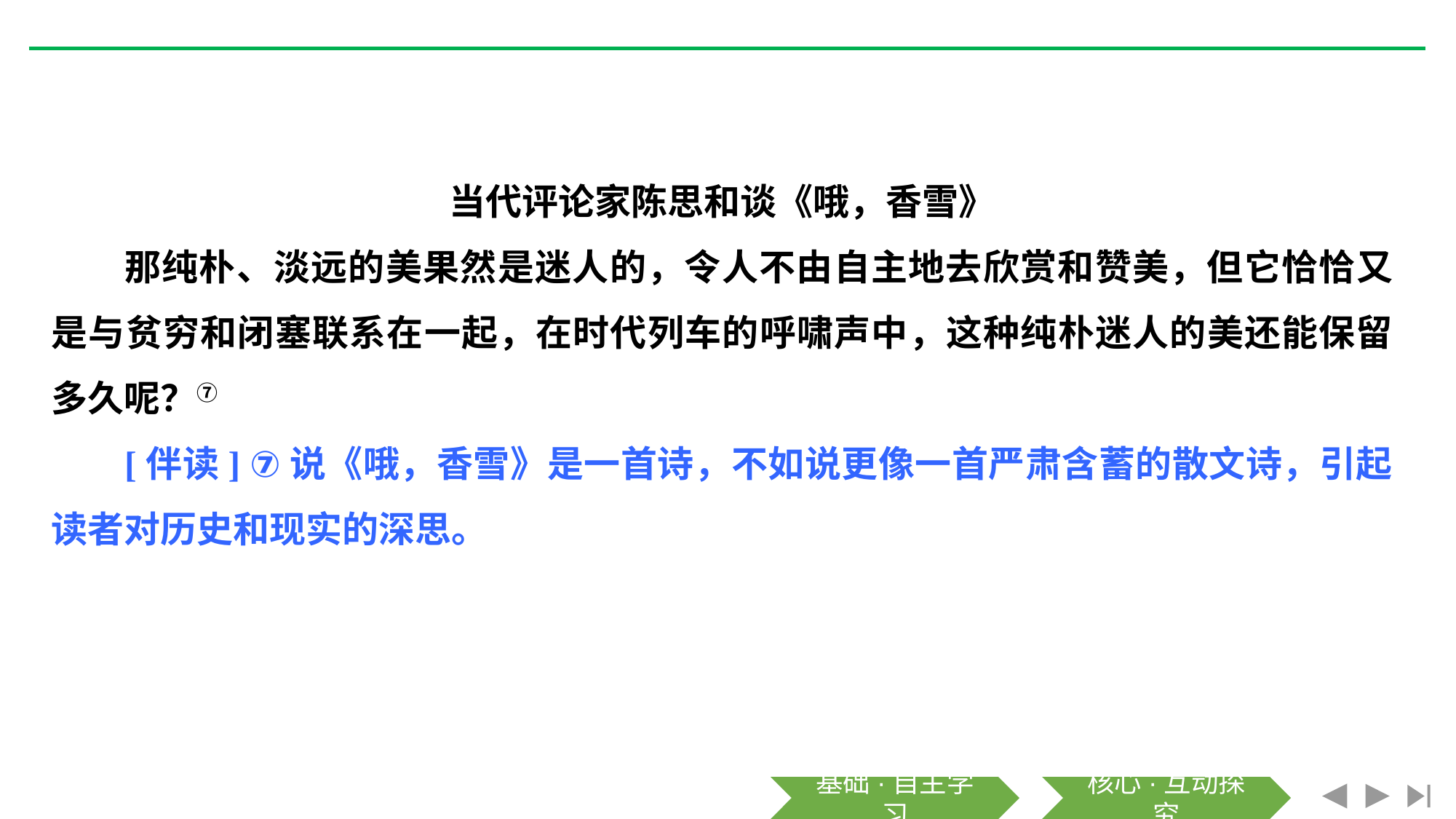

当代评论家陈思和谈《哦，香雪》
那纯朴、淡远的美果然是迷人的，令人不由自主地去欣赏和赞美，但它恰恰又是与贫穷和闭塞联系在一起，在时代列车的呼啸声中，这种纯朴迷人的美还能保留多久呢？⑦
[伴读] ⑦说《哦，香雪》是一首诗，不如说更像一首严肃含蓄的散文诗，引起读者对历史和现实的深思。